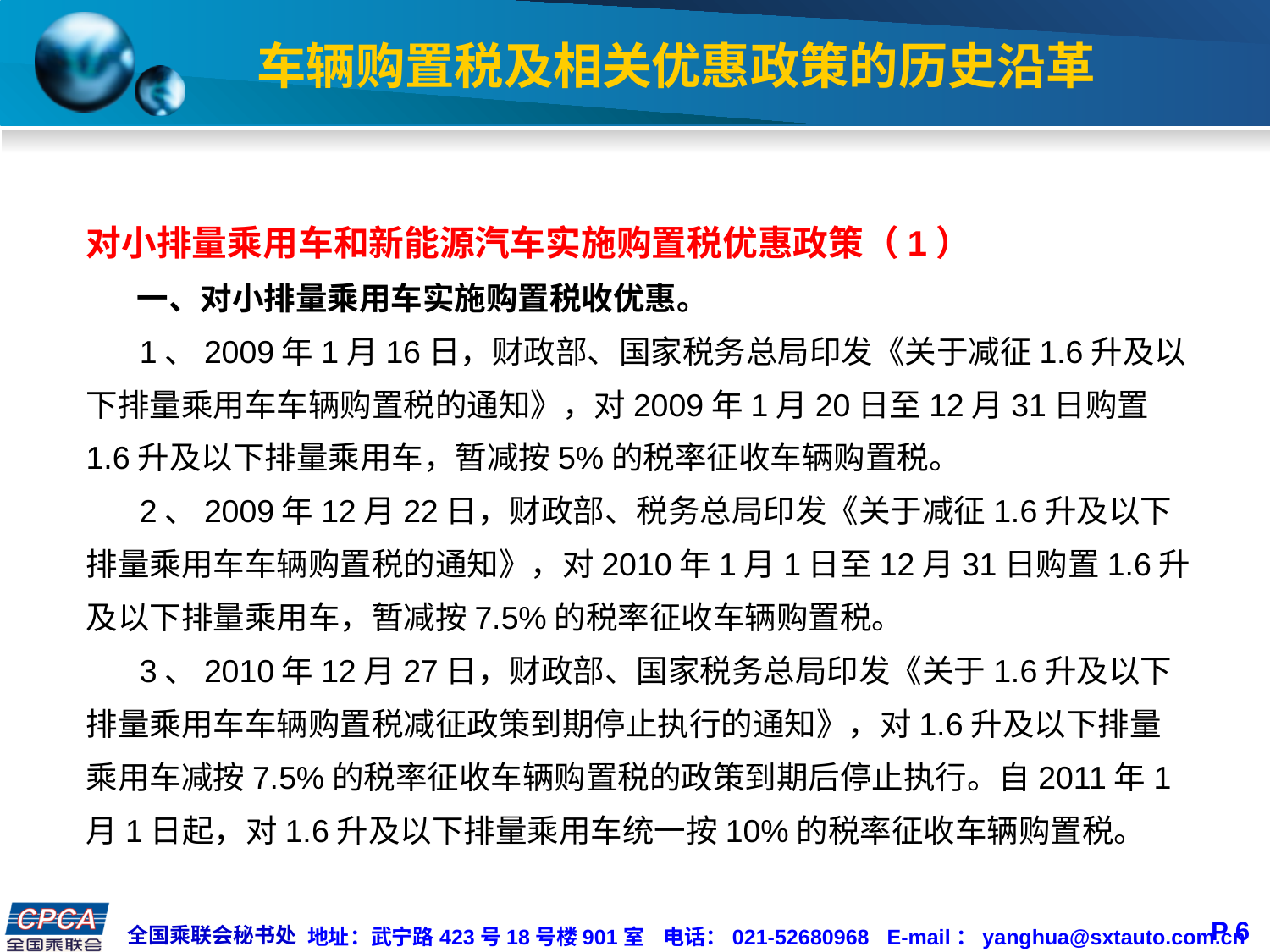

# 车辆购置税及相关优惠政策的历史沿革
对小排量乘用车和新能源汽车实施购置税优惠政策（1）
      一、对小排量乘用车实施购置税收优惠。
      1、2009年1月16日，财政部、国家税务总局印发《关于减征1.6升及以下排量乘用车车辆购置税的通知》，对2009年1月20日至12月31日购置1.6升及以下排量乘用车，暂减按5%的税率征收车辆购置税。
      2、2009年12月22日，财政部、税务总局印发《关于减征1.6升及以下排量乘用车车辆购置税的通知》，对2010年1月1日至12月31日购置1.6升及以下排量乘用车，暂减按7.5%的税率征收车辆购置税。
      3、2010年12月27日，财政部、国家税务总局印发《关于1.6升及以下排量乘用车车辆购置税减征政策到期停止执行的通知》，对1.6升及以下排量乘用车减按7.5%的税率征收车辆购置税的政策到期后停止执行。自2011年1月1日起，对1.6升及以下排量乘用车统一按10%的税率征收车辆购置税。